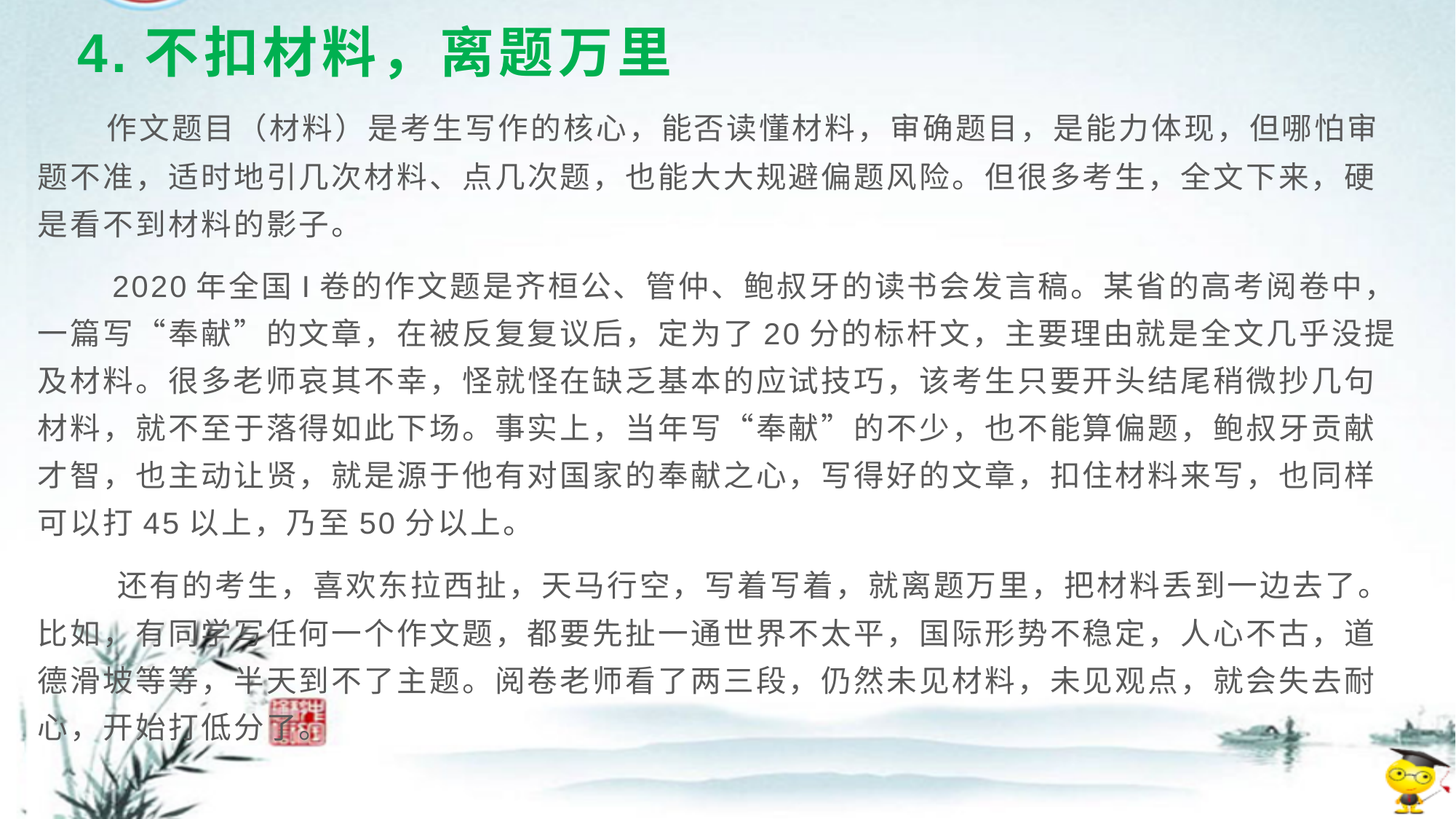

# 4.不扣材料，离题万里
      作文题目（材料）是考生写作的核心，能否读懂材料，审确题目，是能力体现，但哪怕审题不准，适时地引几次材料、点几次题，也能大大规避偏题风险。但很多考生，全文下来，硬是看不到材料的影子。
       2020年全国Ι卷的作文题是齐桓公、管仲、鲍叔牙的读书会发言稿。某省的高考阅卷中，一篇写“奉献”的文章，在被反复复议后，定为了20分的标杆文，主要理由就是全文几乎没提及材料。很多老师哀其不幸，怪就怪在缺乏基本的应试技巧，该考生只要开头结尾稍微抄几句材料，就不至于落得如此下场。事实上，当年写“奉献”的不少，也不能算偏题，鲍叔牙贡献才智，也主动让贤，就是源于他有对国家的奉献之心，写得好的文章，扣住材料来写，也同样可以打45以上，乃至50分以上。
        还有的考生，喜欢东拉西扯，天马行空，写着写着，就离题万里，把材料丢到一边去了。比如，有同学写任何一个作文题，都要先扯一通世界不太平，国际形势不稳定，人心不古，道德滑坡等等，半天到不了主题。阅卷老师看了两三段，仍然未见材料，未见观点，就会失去耐心，开始打低分了。